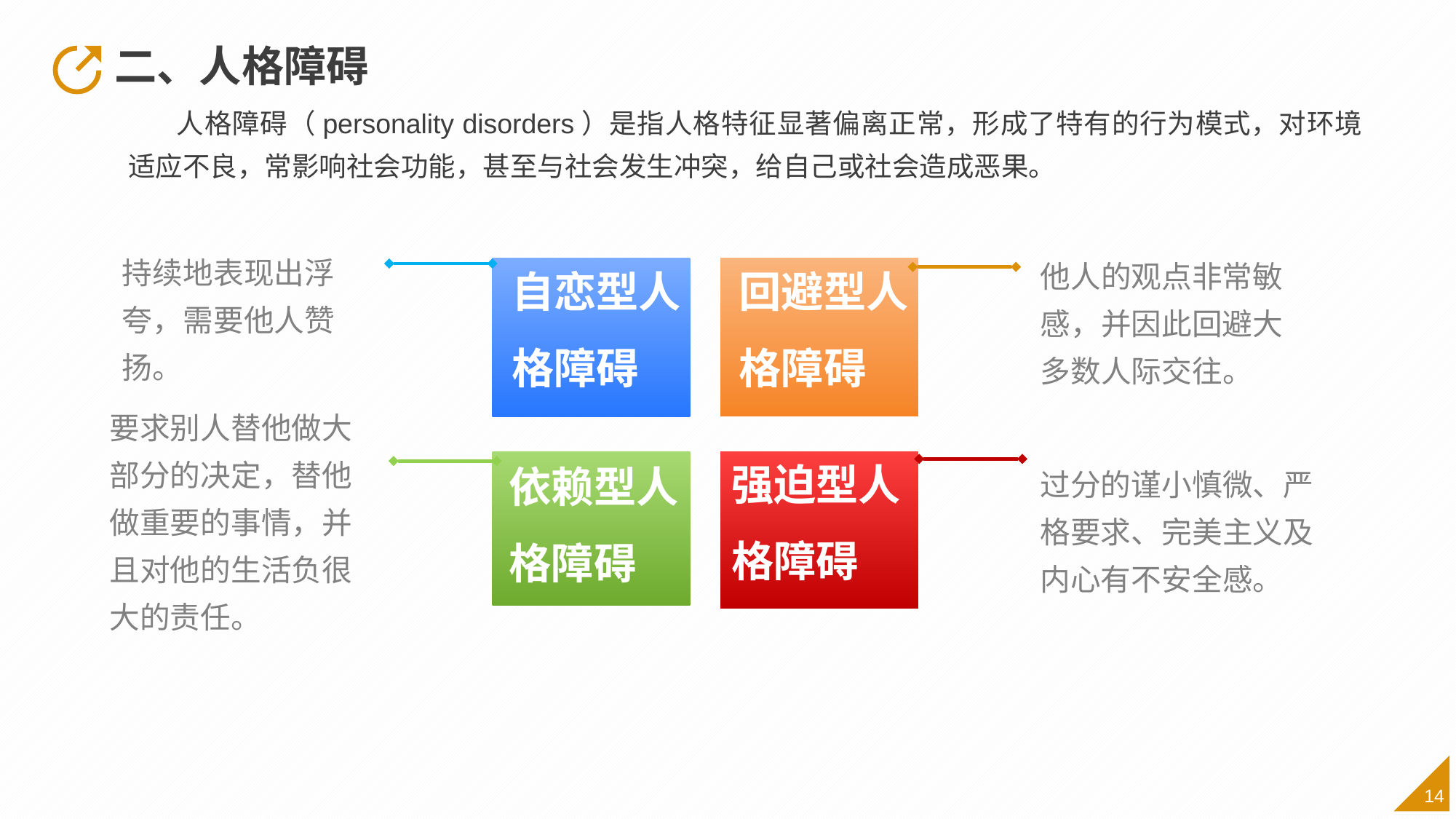

二、人格障碍

      人格障碍（personality disorders）是指人格特征显著偏离正常，形成了特有的行为模式，对环境适应不良，常影响社会功能，甚至与社会发生冲突，给自己或社会造成恶果。
回避型人格障碍

自恋型人格障碍

持续地表现出浮夸，需要他人赞扬。
他人的观点非常敏感，并因此回避大多数人际交往。
要求别人替他做大部分的决定，替他做重要的事情，并且对他的生活负很大的责任。
强迫型人格障碍

依赖型人格障碍

过分的谨小慎微、严格要求、完美主义及内心有不安全感。